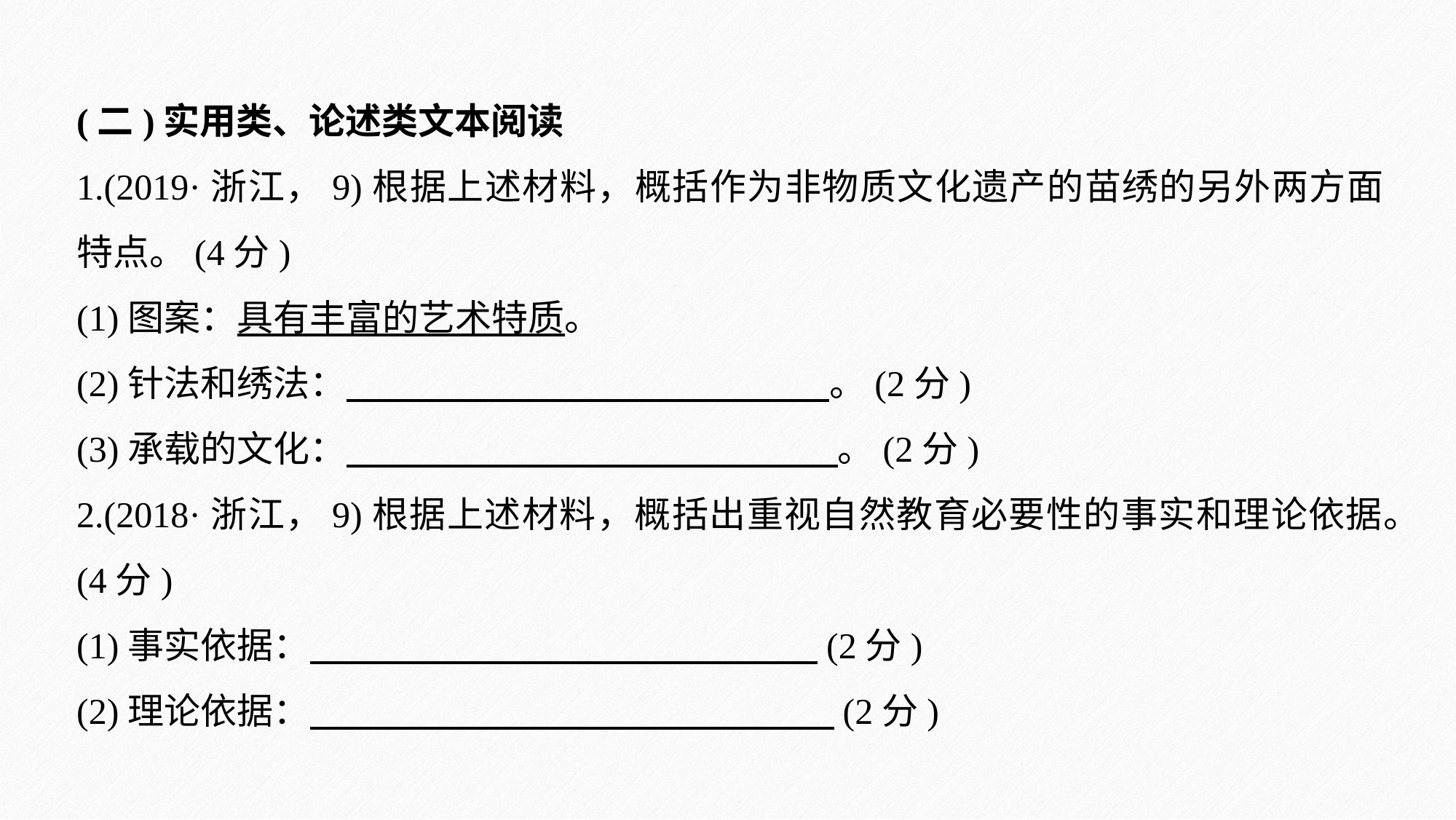

(二)实用类、论述类文本阅读
1.(2019·浙江，9)根据上述材料，概括作为非物质文化遗产的苗绣的另外两方面特点。(4分)
(1)图案：具有丰富的艺术特质。
(2)针法和绣法：                                                           。(2分)
(3)承载的文化：                                                            。(2分)
2.(2018·浙江，9)根据上述材料，概括出重视自然教育必要性的事实和理论依据。(4分)
(1)事实依据：                                                              (2分)
(2)理论依据：                                                                (2分)